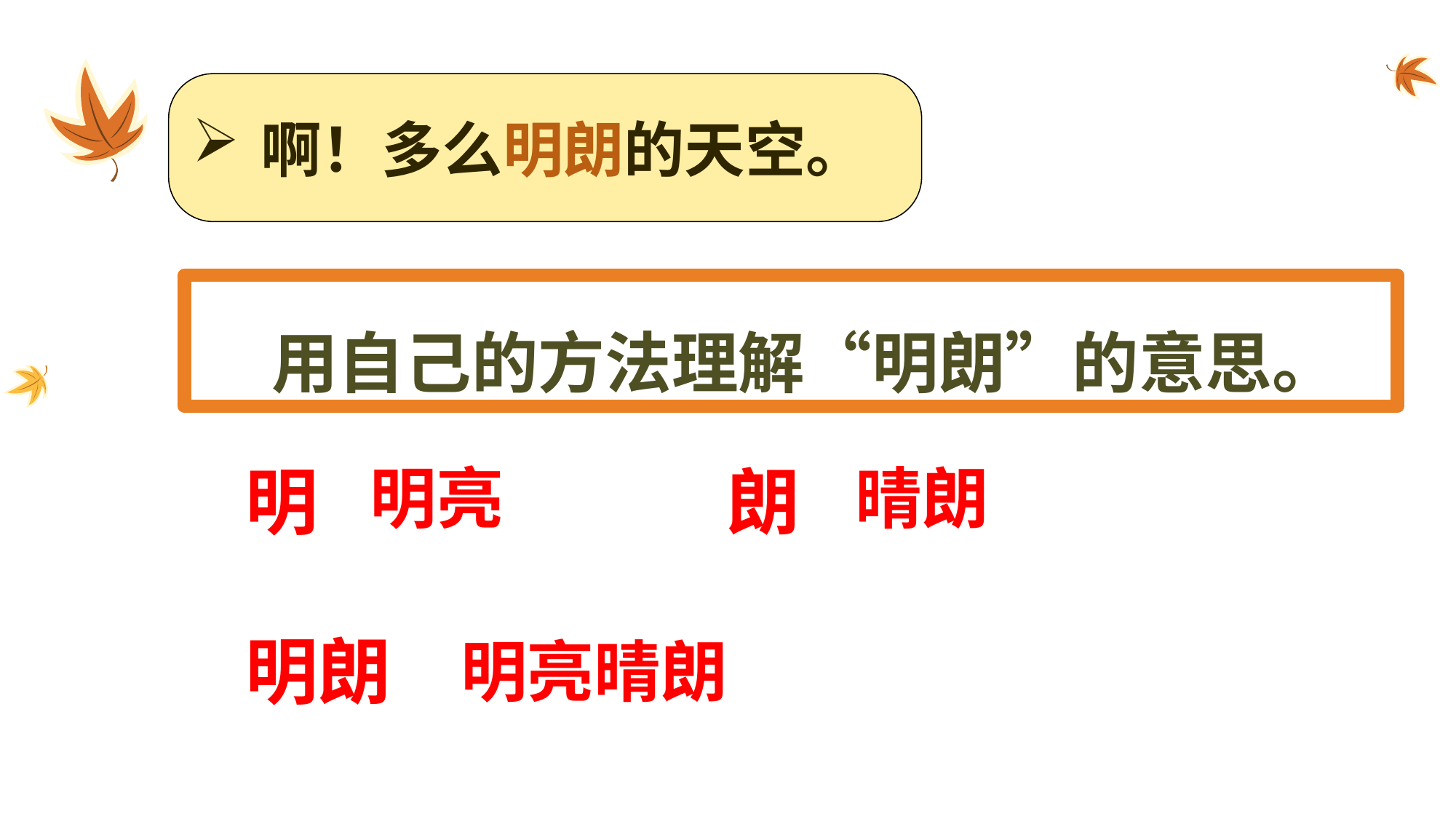

啊！多么明朗的天空。
    用自己的方法理解“明朗”的意思。

明
明亮
朗
晴朗
明朗
明亮晴朗